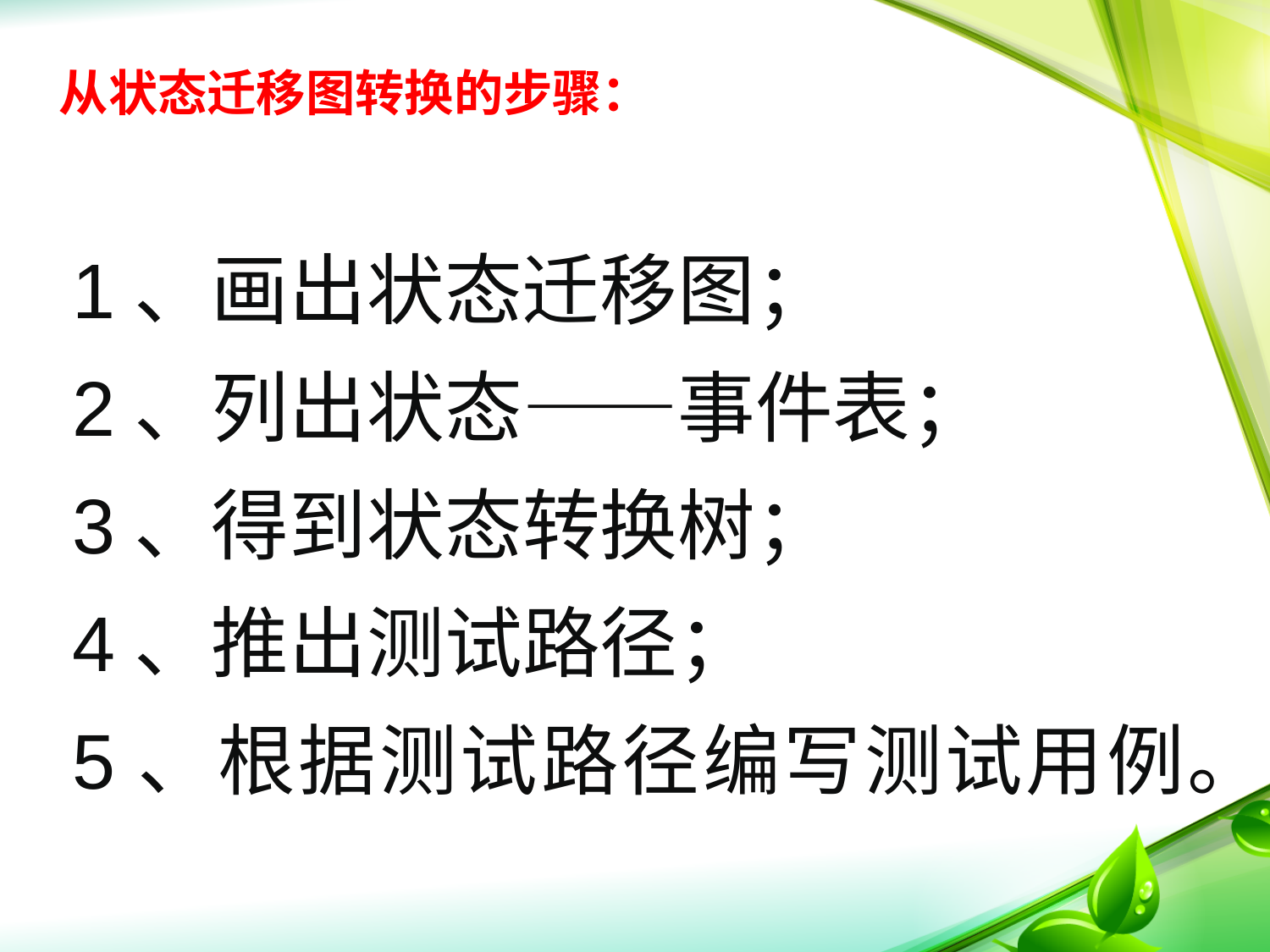

从状态迁移图转换的步骤：
1、画出状态迁移图；
2、列出状态——事件表；
3、得到状态转换树；
4、推出测试路径；
5、根据测试路径编写测试用例。